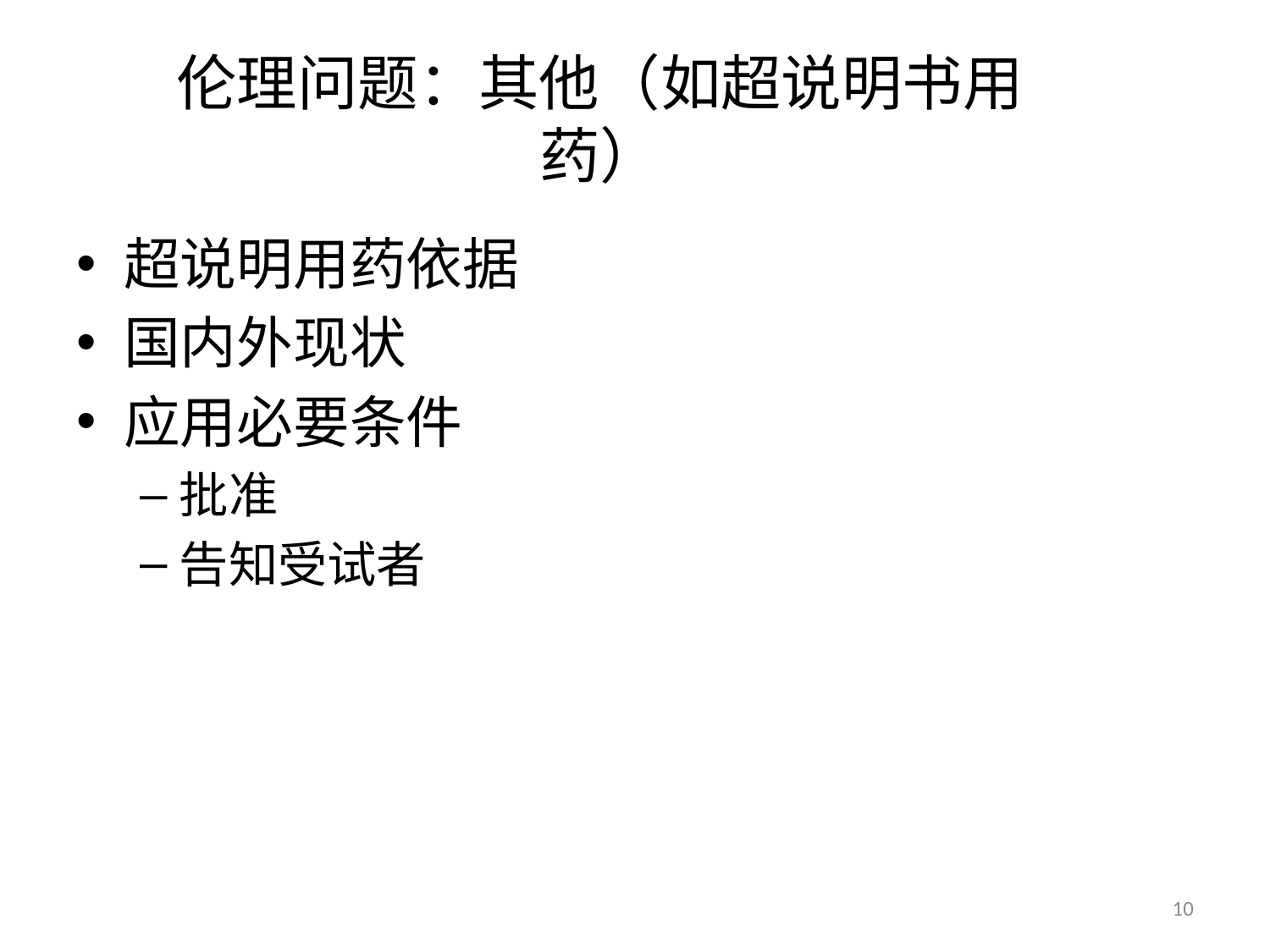

# 伦理问题：其他（如超说明书用药）
超说明用药依据
国内外现状
应用必要条件
批准
告知受试者

10